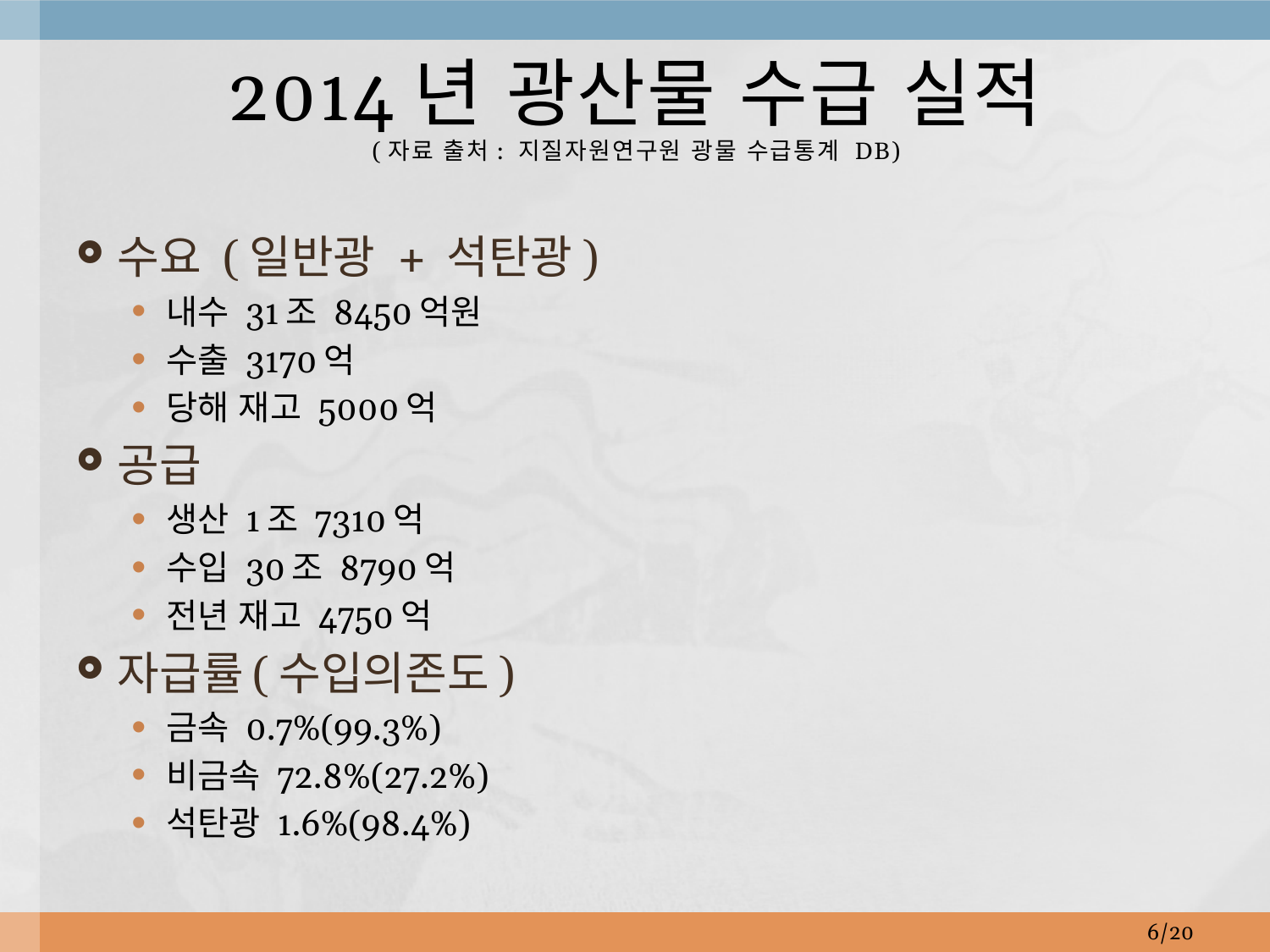

# 2014년 광산물 수급 실적 (자료 출처: 지질자원연구원 광물 수급통계 DB)
수요 (일반광 + 석탄광)
내수 31조 8450억원
수출 3170억
당해 재고 5000억
공급
생산 1조 7310억
수입 30조 8790억
전년 재고 4750억
자급률(수입의존도)
금속 0.7%(99.3%)
비금속 72.8%(27.2%)
석탄광 1.6%(98.4%)
6